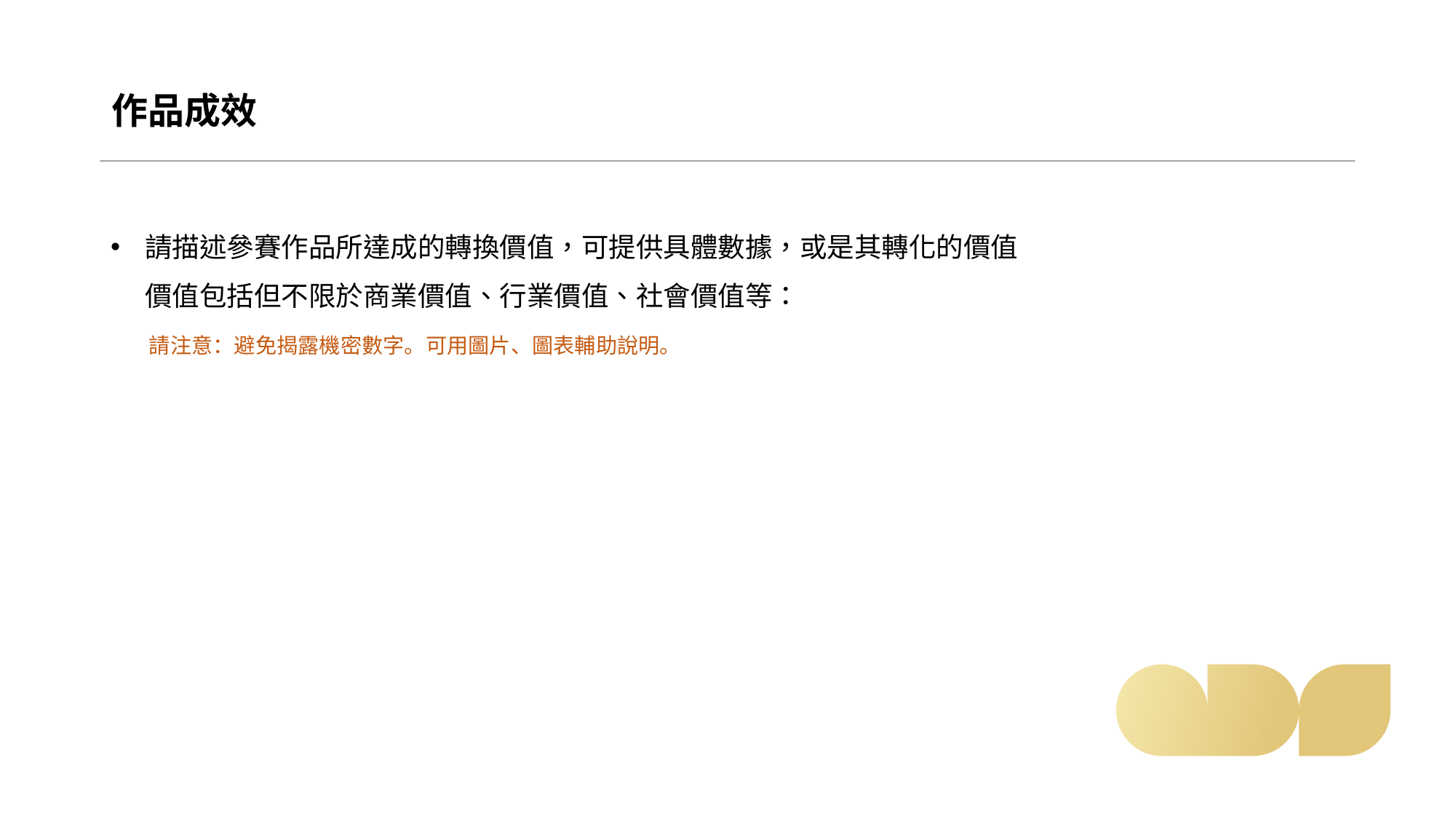

作品成效
請描述參賽作品所達成的轉換價值，可提供具體數據，或是其轉化的價值
價值包括但不限於商業價值、行業價值、社會價值等：
請注意：避免揭露機密數字。可用圖片、圖表輔助說明。